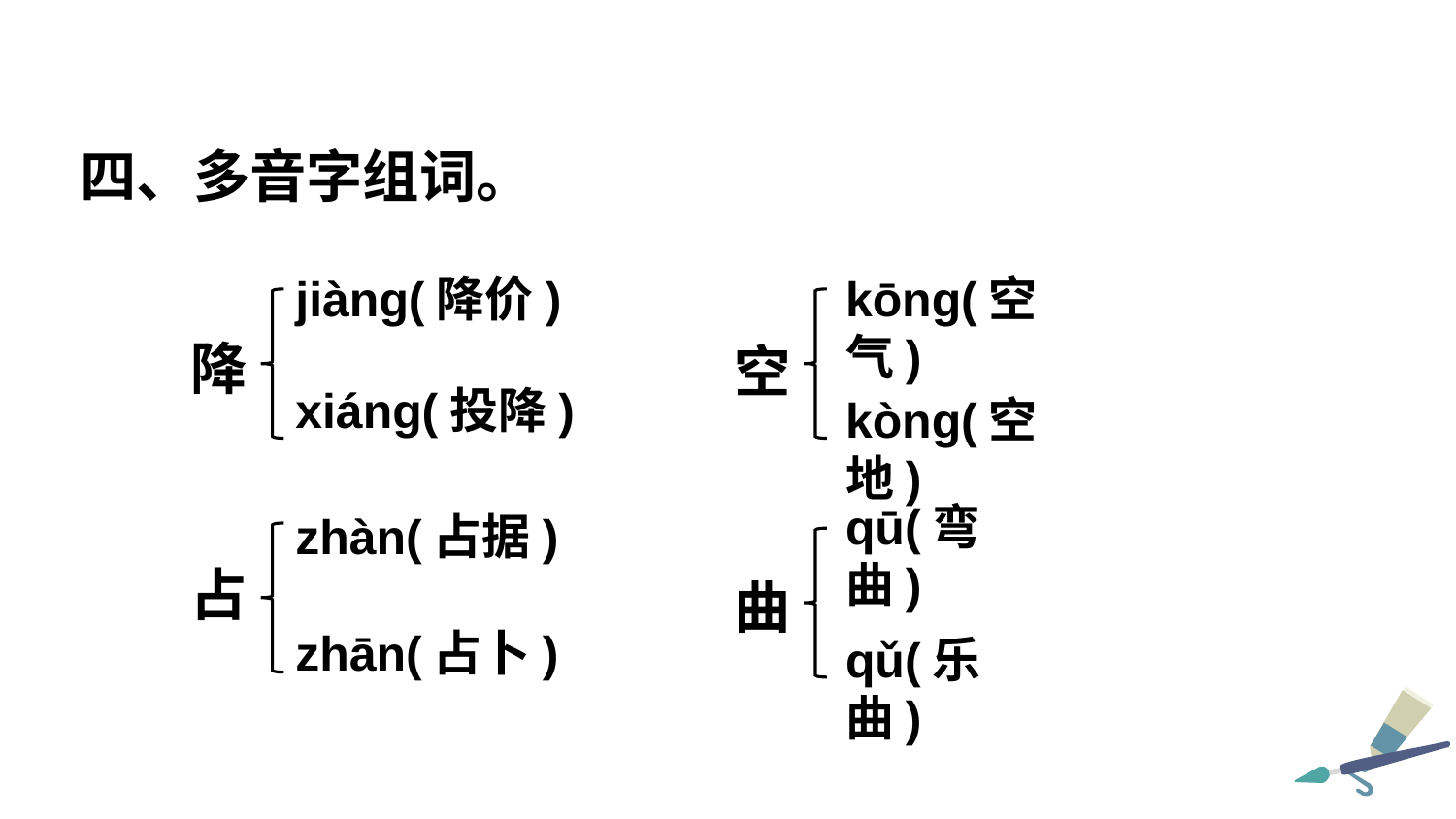

四、多音字组词。
jiàng(降价)
kōng(空气)

降
空
xiáng(投降)
kòng(空地)
qū(弯曲)
zhàn(占据)

占
曲
zhān(占卜)
qǔ(乐曲)